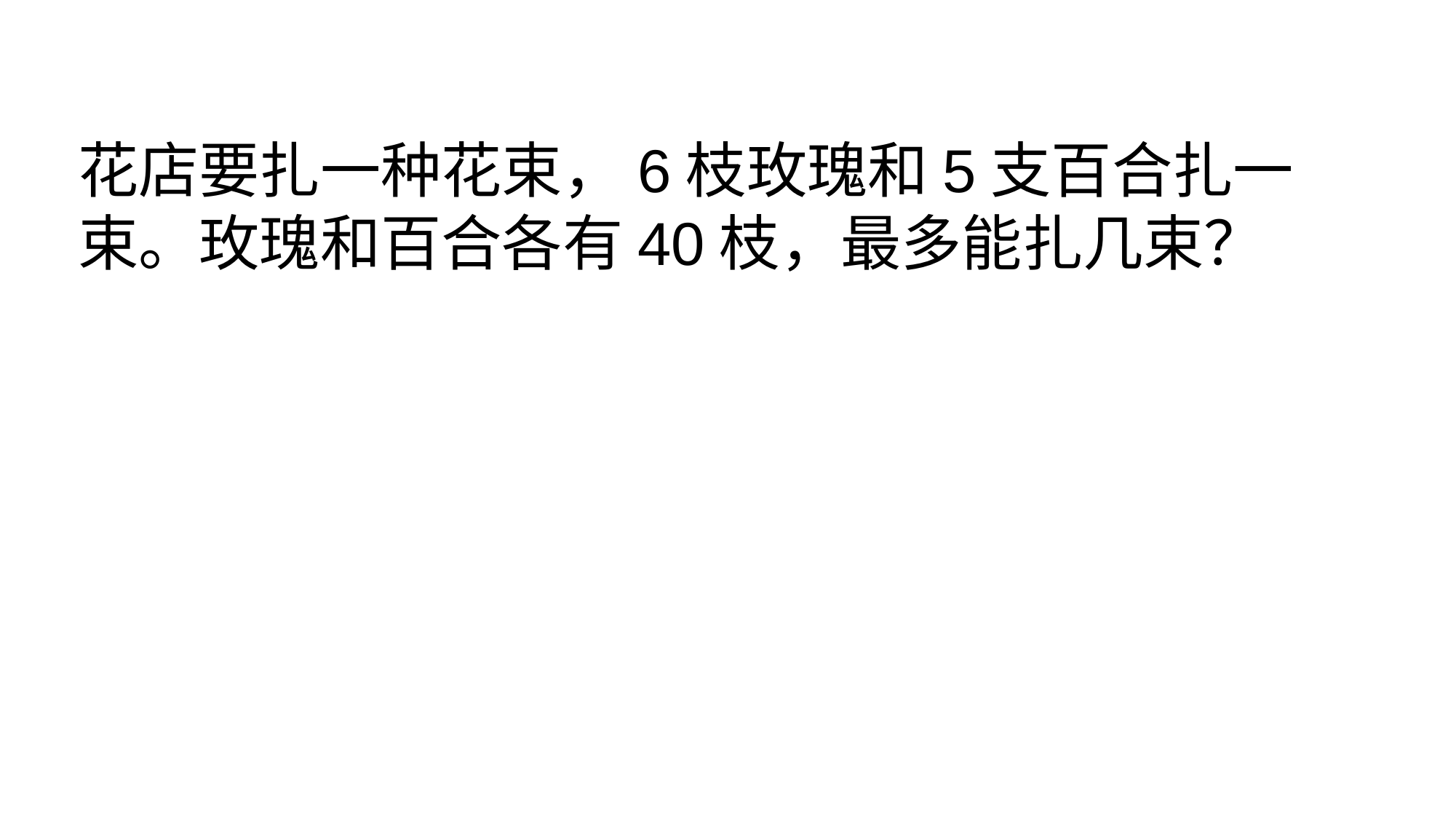

花店要扎一种花束，6枝玫瑰和5支百合扎一束。玫瑰和百合各有40枝，最多能扎几束？